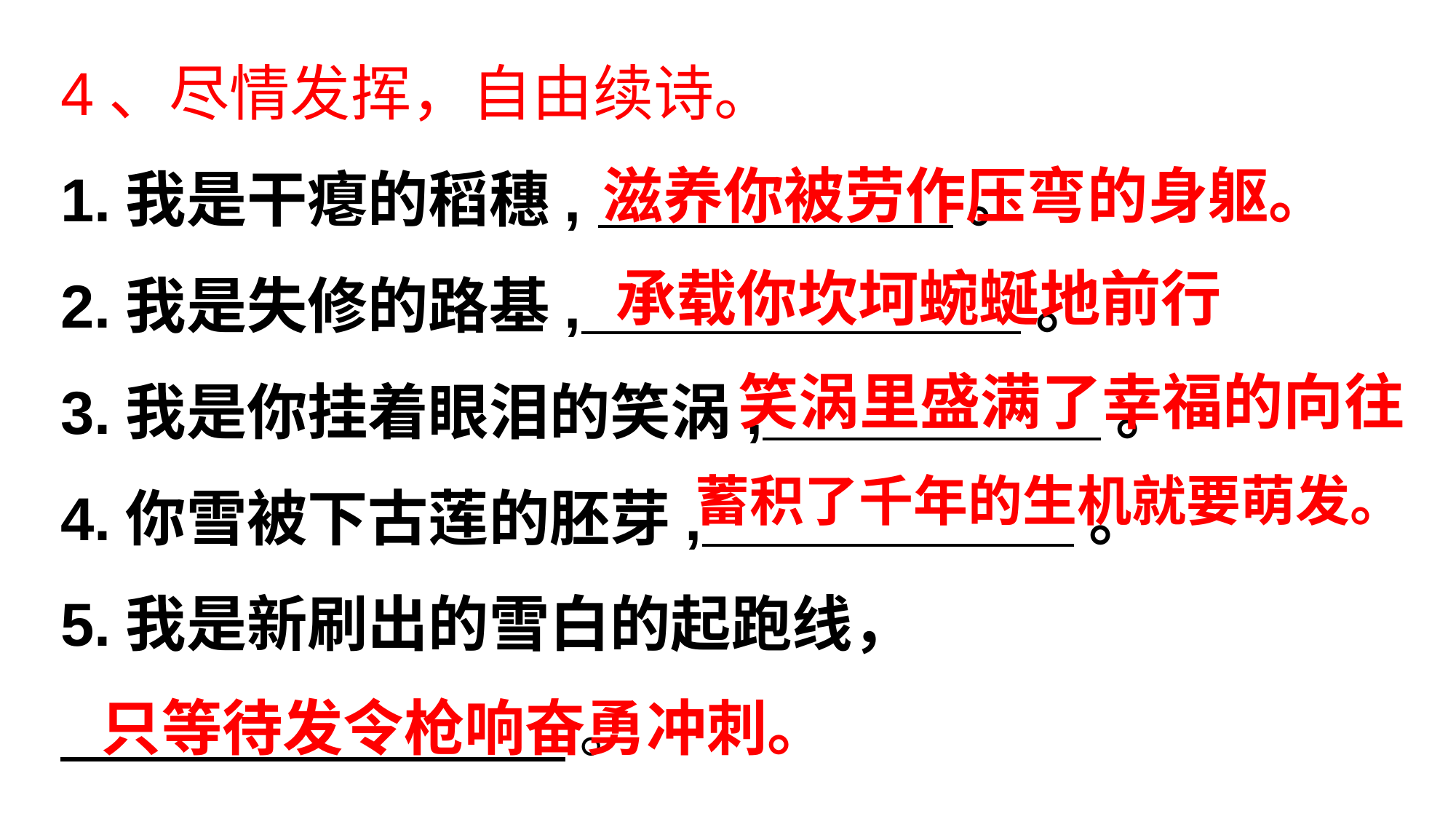

4、尽情发挥，自由续诗。
1.我是干瘪的稻穗,                      。
2.我是失修的路基,                          。
3.我是你挂着眼泪的笑涡,                    。
4.你雪被下古莲的胚芽,                      。
5.我是新刷出的雪白的起跑线，
                                     。

滋养你被劳作压弯的身躯。
承载你坎坷蜿蜒地前行
笑涡里盛满了幸福的向往

蓄积了千年的生机就要萌发。
只等待发令枪响奋勇冲刺。